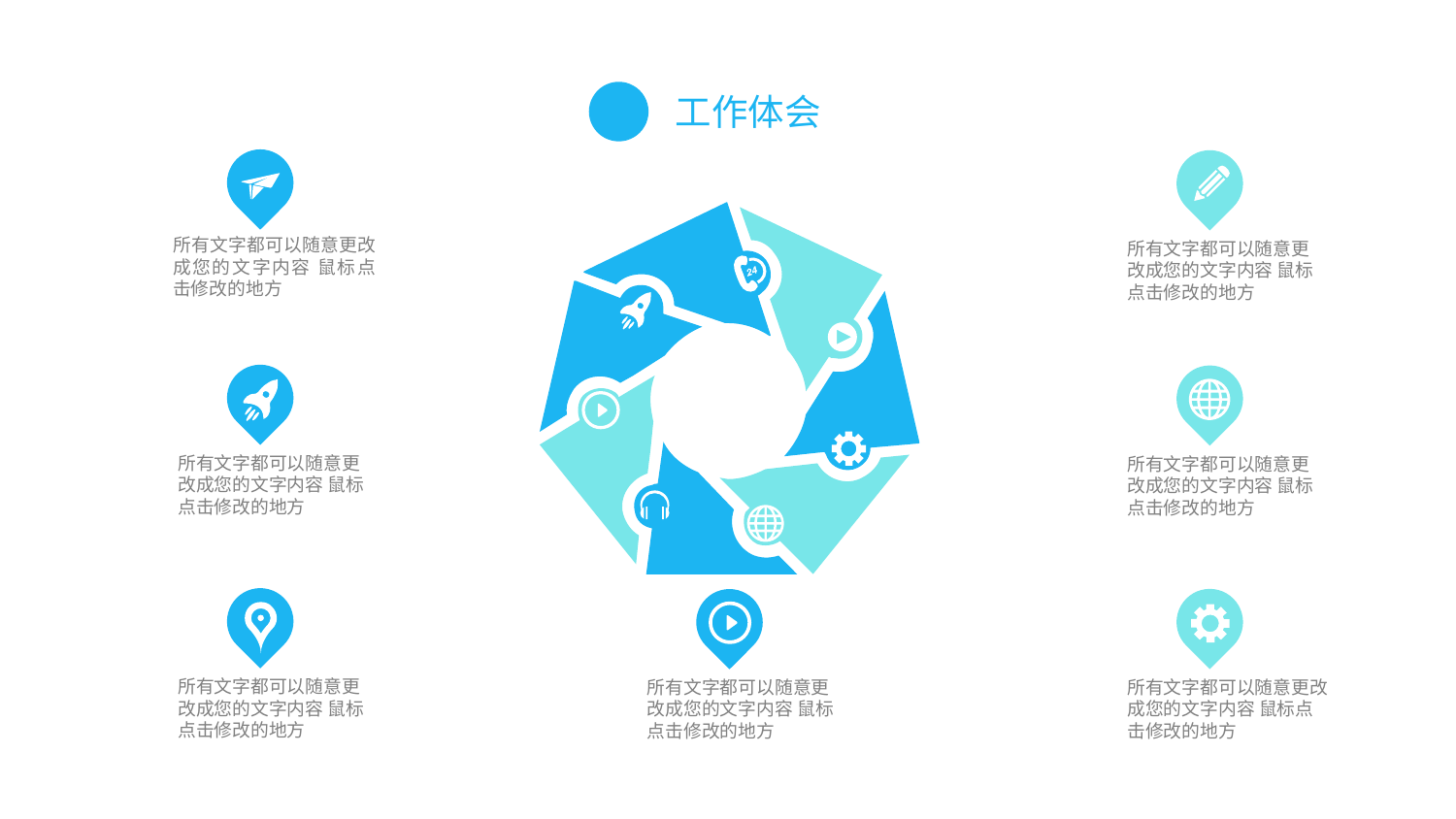

所有文字都可以随意更改成您的文字内容 鼠标点击修改的地方

所有文字都可以随意更改成您的文字内容 鼠标点击修改的地方

所有文字都可以随意更改成您的文字内容 鼠标点击修改的地方

所有文字都可以随意更改成您的文字内容 鼠标点击修改的地方

所有文字都可以随意更改成您的文字内容 鼠标点击修改的地方

所有文字都可以随意更改成您的文字内容 鼠标点击修改的地方

所有文字都可以随意更改成您的文字内容 鼠标点击修改的地方